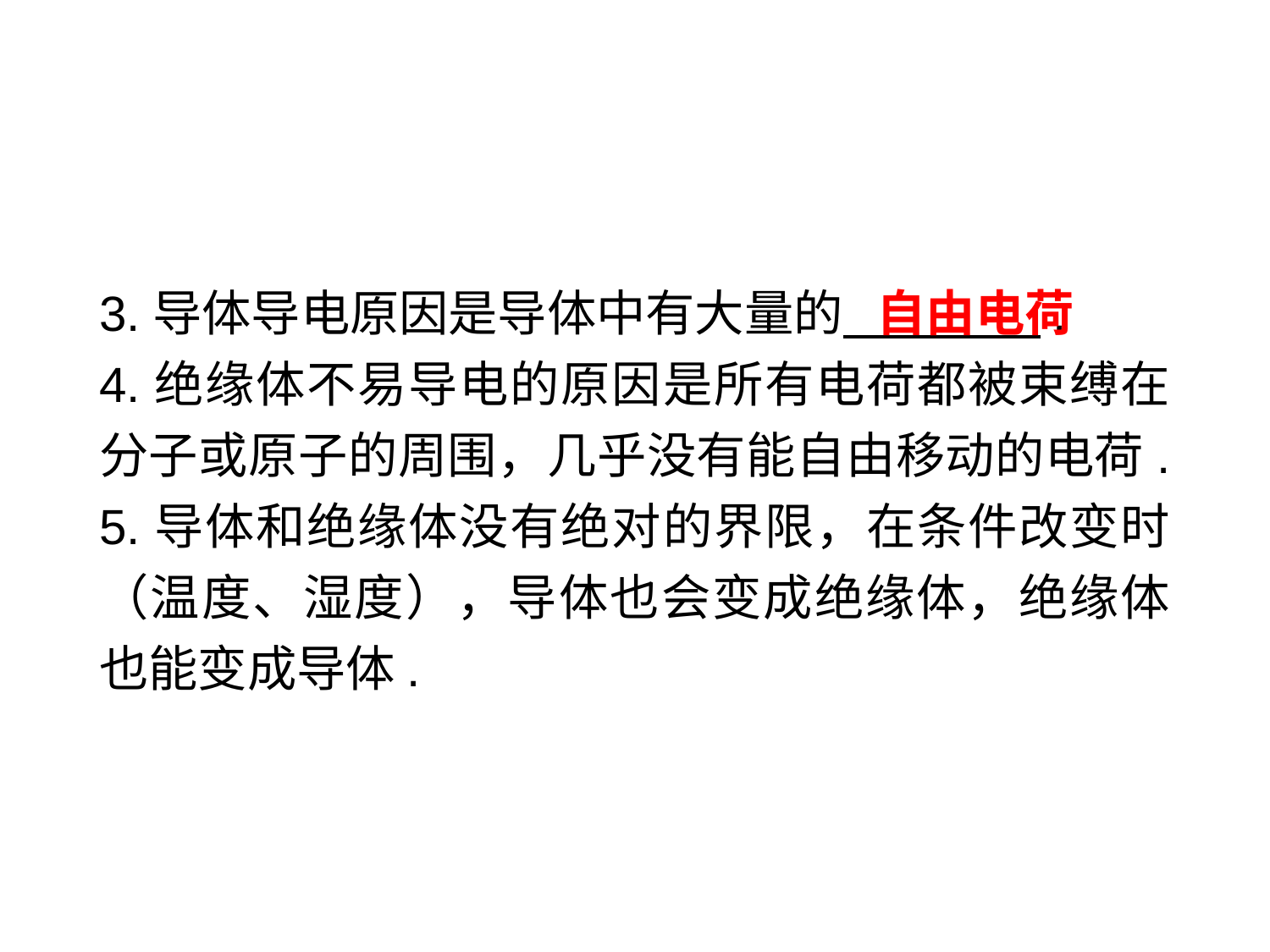

3.导体导电原因是导体中有大量的　         　.
4.绝缘体不易导电的原因是所有电荷都被束缚在分子或原子的周围，几乎没有能自由移动的电荷.
5.导体和绝缘体没有绝对的界限，在条件改变时（温度、湿度），导体也会变成绝缘体，绝缘体也能变成导体.
自由电荷